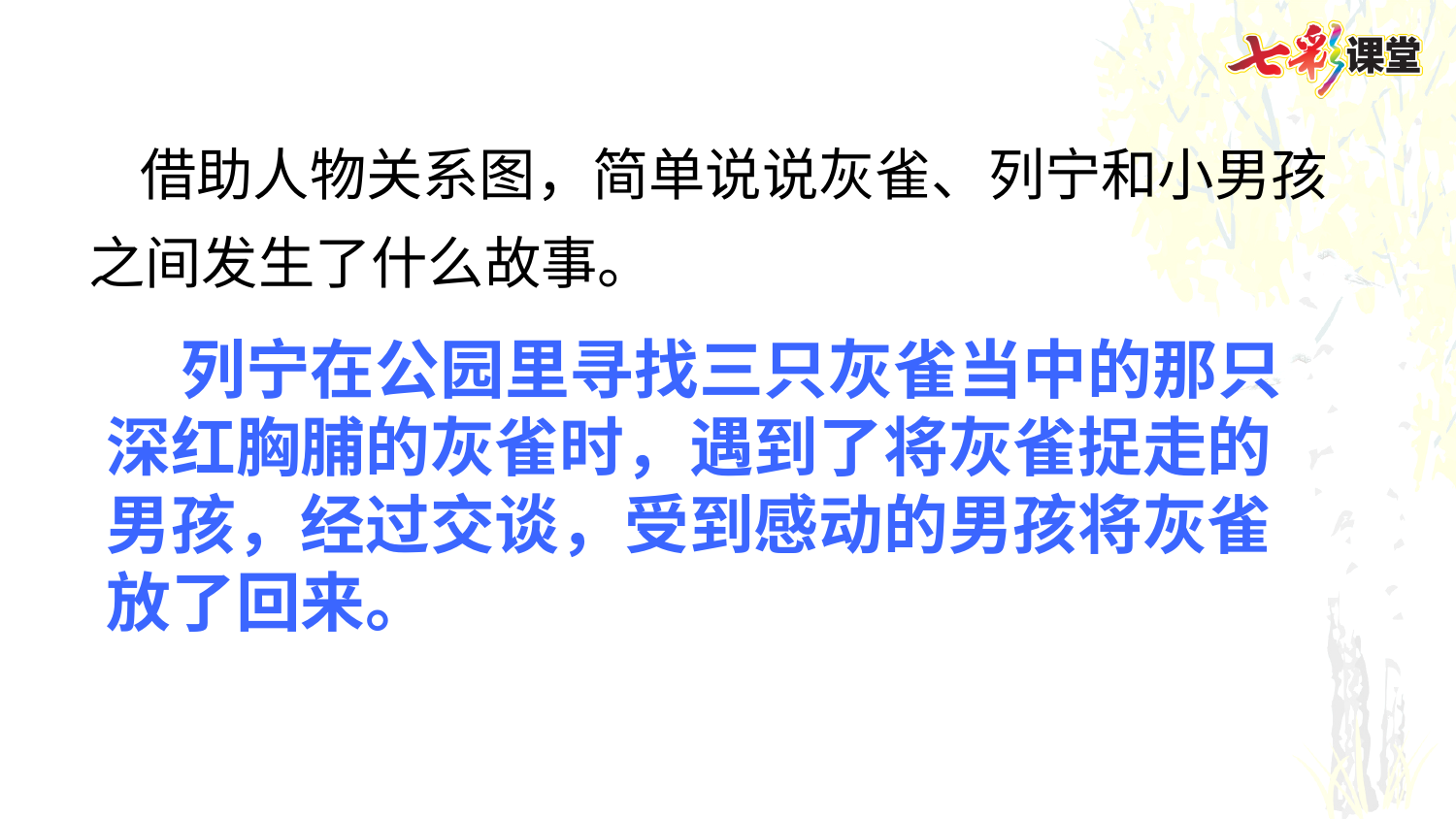

借助人物关系图，简单说说灰雀、列宁和小男孩之间发生了什么故事。
    列宁在公园里寻找三只灰雀当中的那只深红胸脯的灰雀时，遇到了将灰雀捉走的男孩，经过交谈，受到感动的男孩将灰雀放了回来。